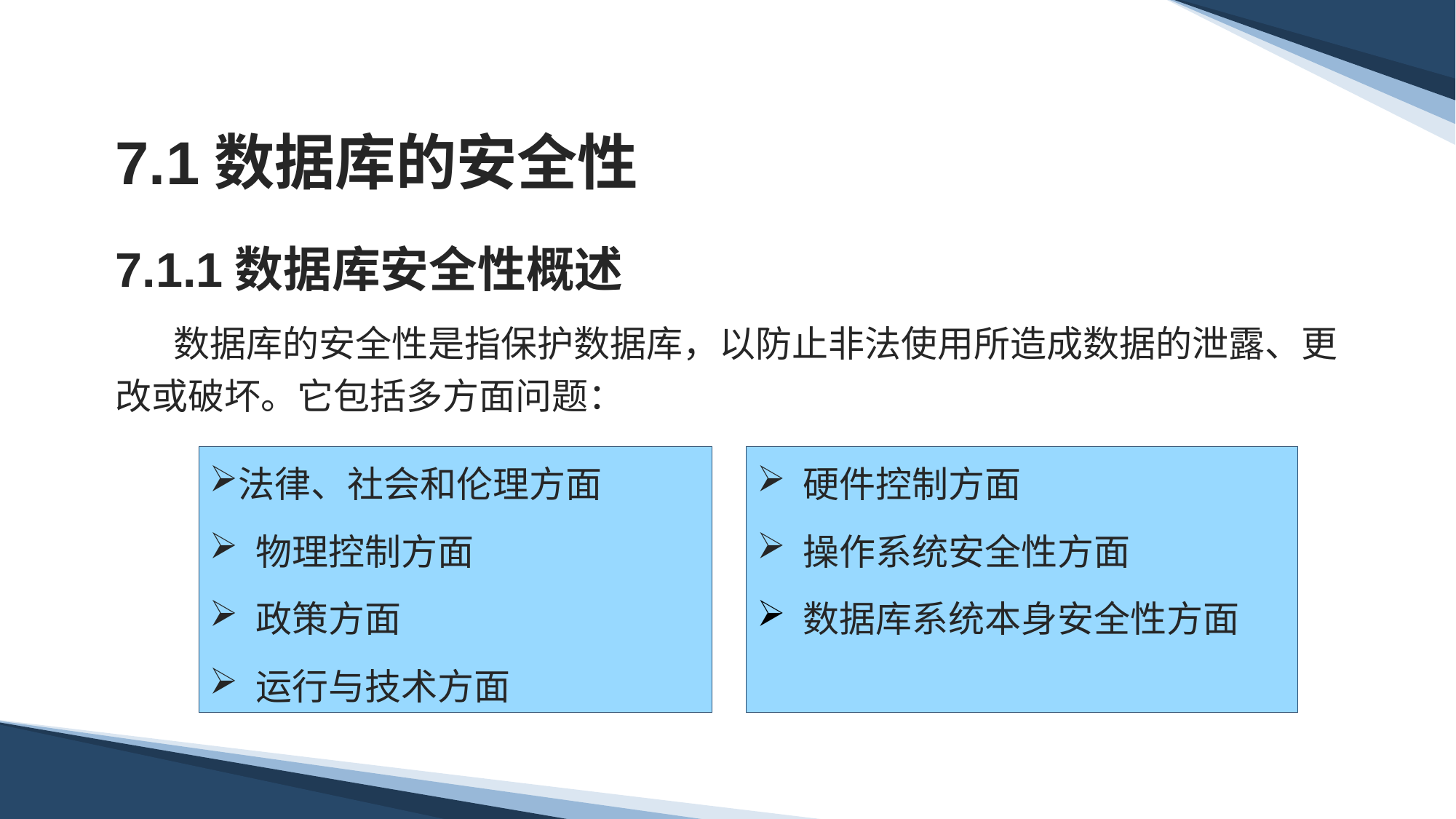

# 7.1数据库的安全性
7.1.1数据库安全性概述
      数据库的安全性是指保护数据库，以防止非法使用所造成数据的泄露、更改或破坏。它包括多方面问题：

法律、社会和伦理方面
 物理控制方面
 政策方面
 运行与技术方面
 硬件控制方面
 操作系统安全性方面
 数据库系统本身安全性方面